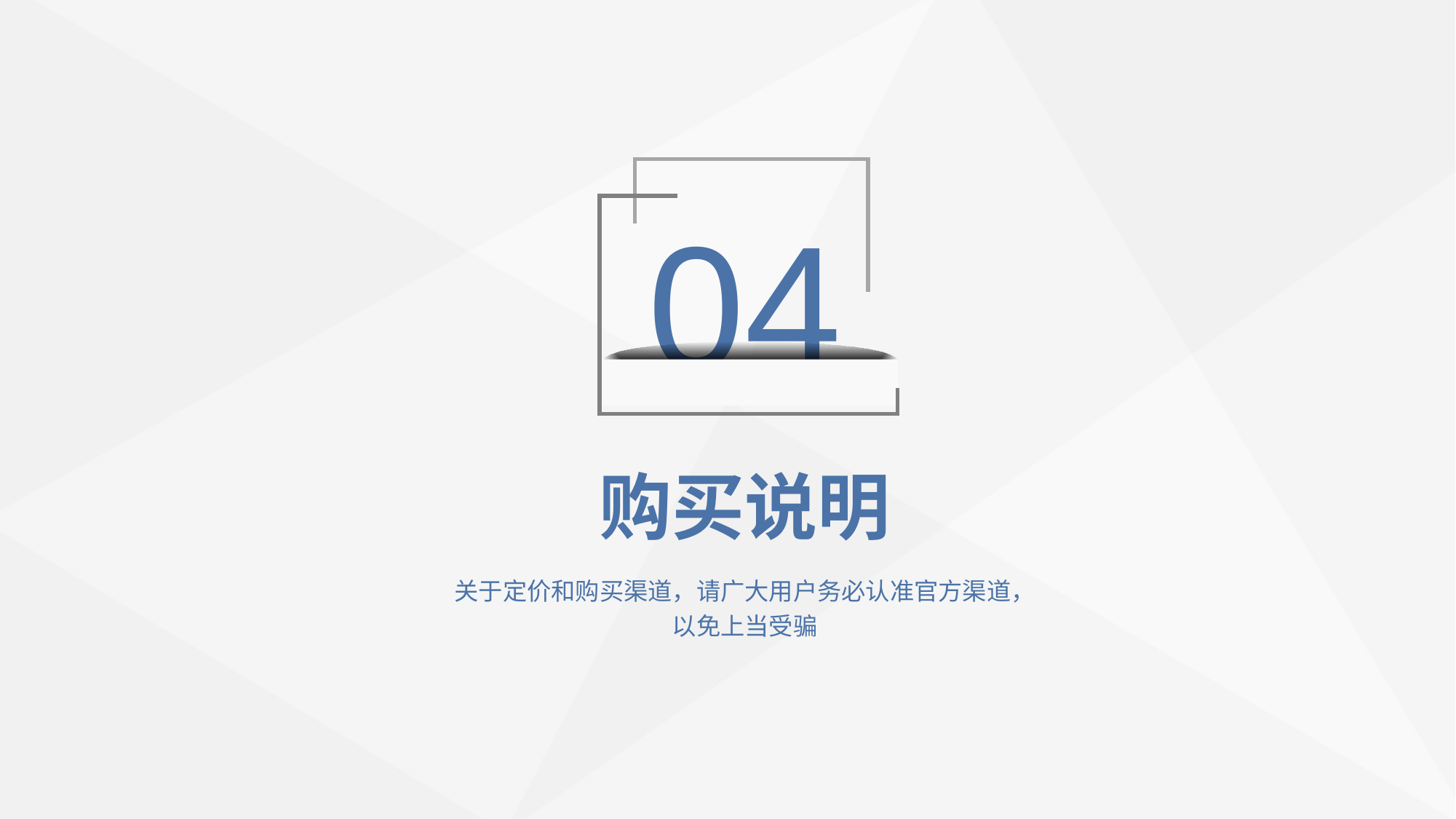

04

购买说明
关于定价和购买渠道，请广大用户务必认准官方渠道，
以免上当受骗